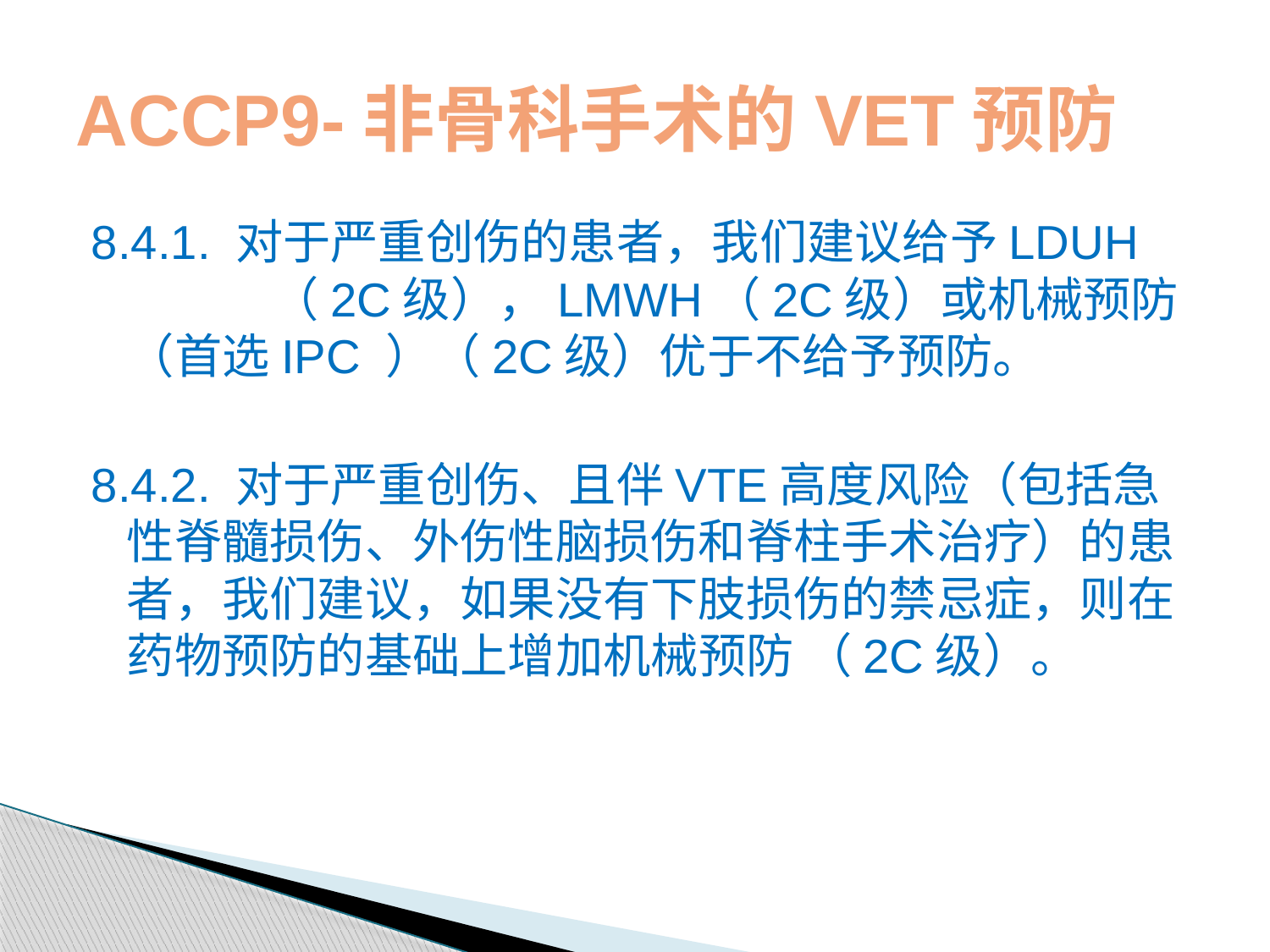

# ACCP9-非骨科手术的VET预防
8.4.1. 对于严重创伤的患者，我们建议给予LDUH               （2C级），LMWH（2C级）或机械预防（首选IPC ）（2C级）优于不给予预防。

8.4.2. 对于严重创伤、且伴VTE高度风险（包括急性脊髓损伤、外伤性脑损伤和脊柱手术治疗）的患者，我们建议，如果没有下肢损伤的禁忌症，则在药物预防的基础上增加机械预防 （2C级）。